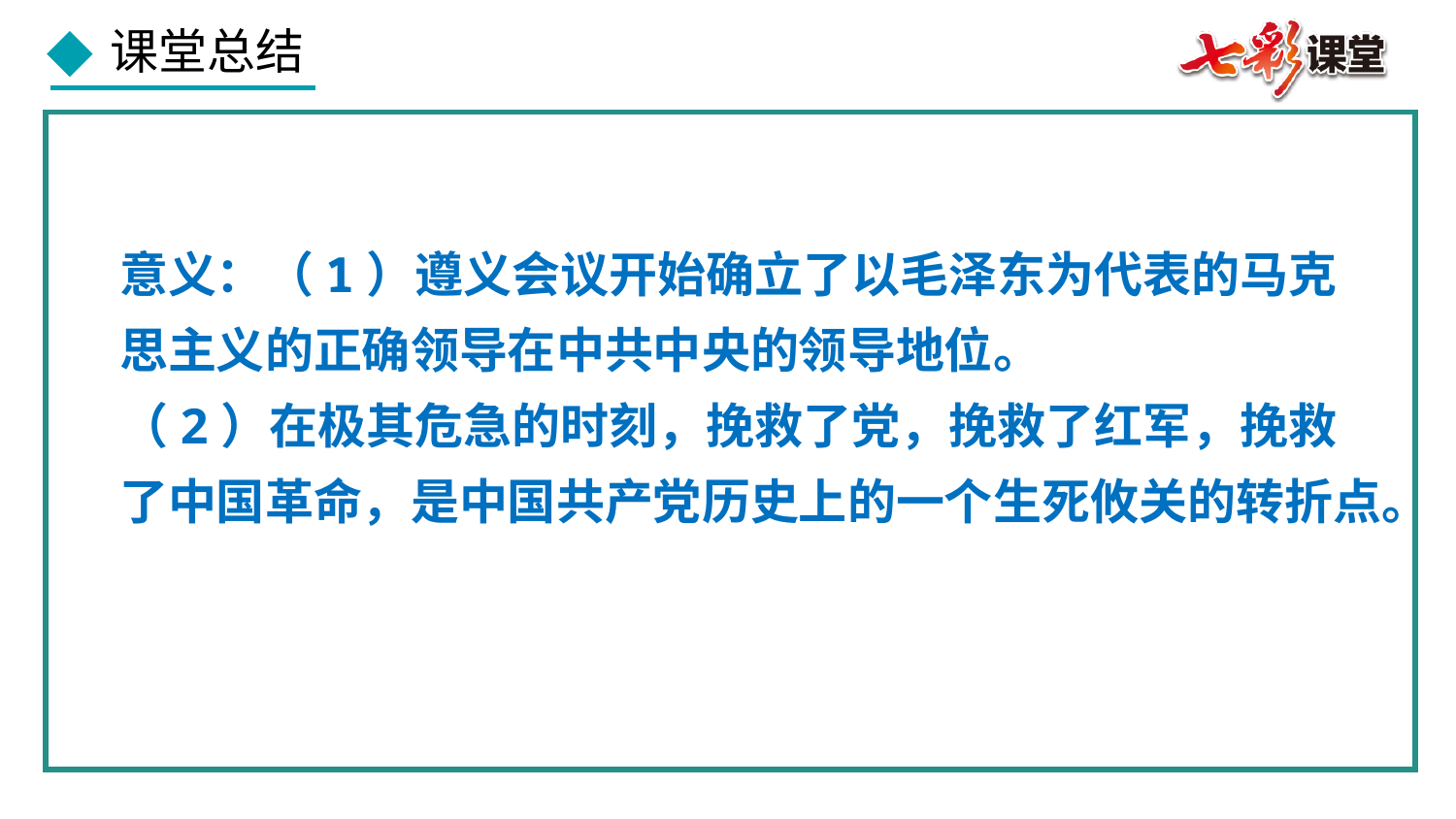

意义：（1）遵义会议开始确立了以毛泽东为代表的马克思主义的正确领导在中共中央的领导地位。
（2）在极其危急的时刻，挽救了党，挽救了红军，挽救了中国革命，是中国共产党历史上的一个生死攸关的转折点。